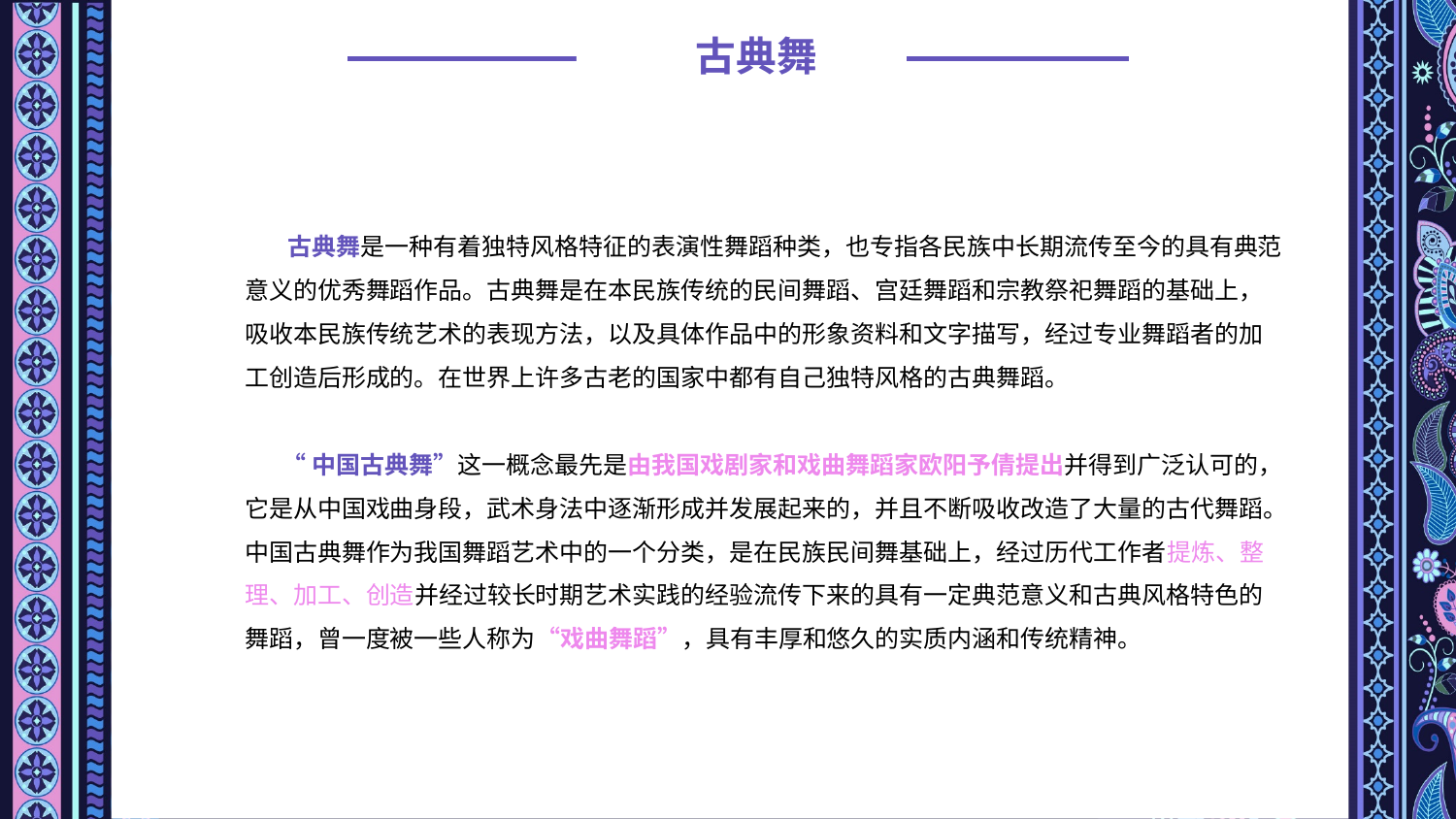

古典舞
       古典舞是一种有着独特风格特征的表演性舞蹈种类，也专指各民族中长期流传至今的具有典范意义的优秀舞蹈作品。古典舞是在本民族传统的民间舞蹈、宫廷舞蹈和宗教祭祀舞蹈的基础上，吸收本民族传统艺术的表现方法，以及具体作品中的形象资料和文字描写，经过专业舞蹈者的加工创造后形成的。在世界上许多古老的国家中都有自己独特风格的古典舞蹈。

       “中国古典舞”这一概念最先是由我国戏剧家和戏曲舞蹈家欧阳予倩提出并得到广泛认可的，它是从中国戏曲身段，武术身法中逐渐形成并发展起来的，并且不断吸收改造了大量的古代舞蹈。中国古典舞作为我国舞蹈艺术中的一个分类，是在民族民间舞基础上，经过历代工作者提炼、整理、加工、创造并经过较长时期艺术实践的经验流传下来的具有一定典范意义和古典风格特色的舞蹈，曾一度被一些人称为“戏曲舞蹈”，具有丰厚和悠久的实质内涵和传统精神。